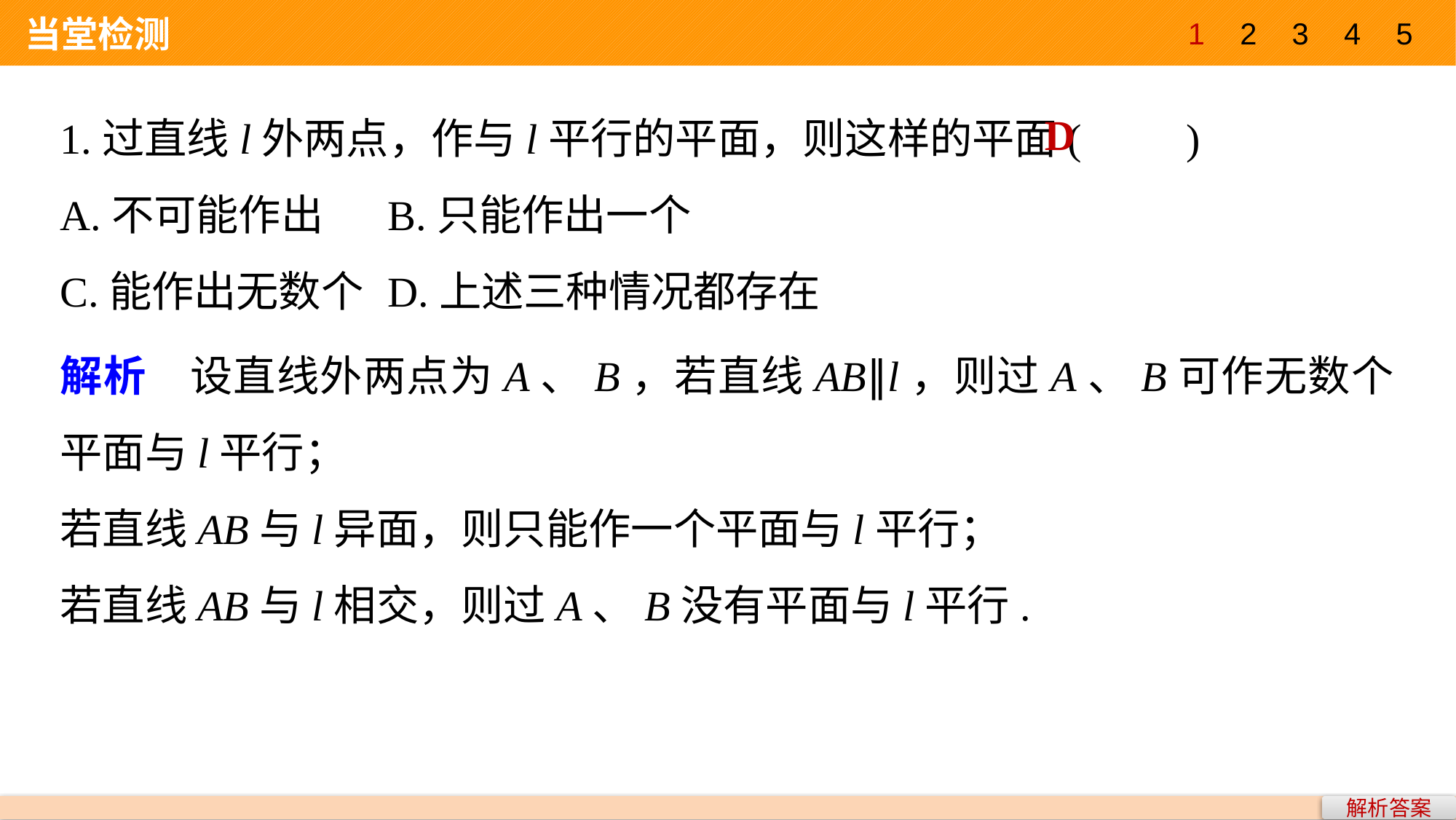

1
2
3
4
5
  当堂检测
1.过直线l外两点，作与l平行的平面，则这样的平面(　　)
A.不可能作出  	B.只能作出一个
C.能作出无数个  	D.上述三种情况都存在
D
解析　设直线外两点为A、B，若直线AB∥l，则过A、B可作无数个平面与l平行；
若直线AB与l异面，则只能作一个平面与l平行；
若直线AB与l相交，则过A、B没有平面与l平行.
解析答案